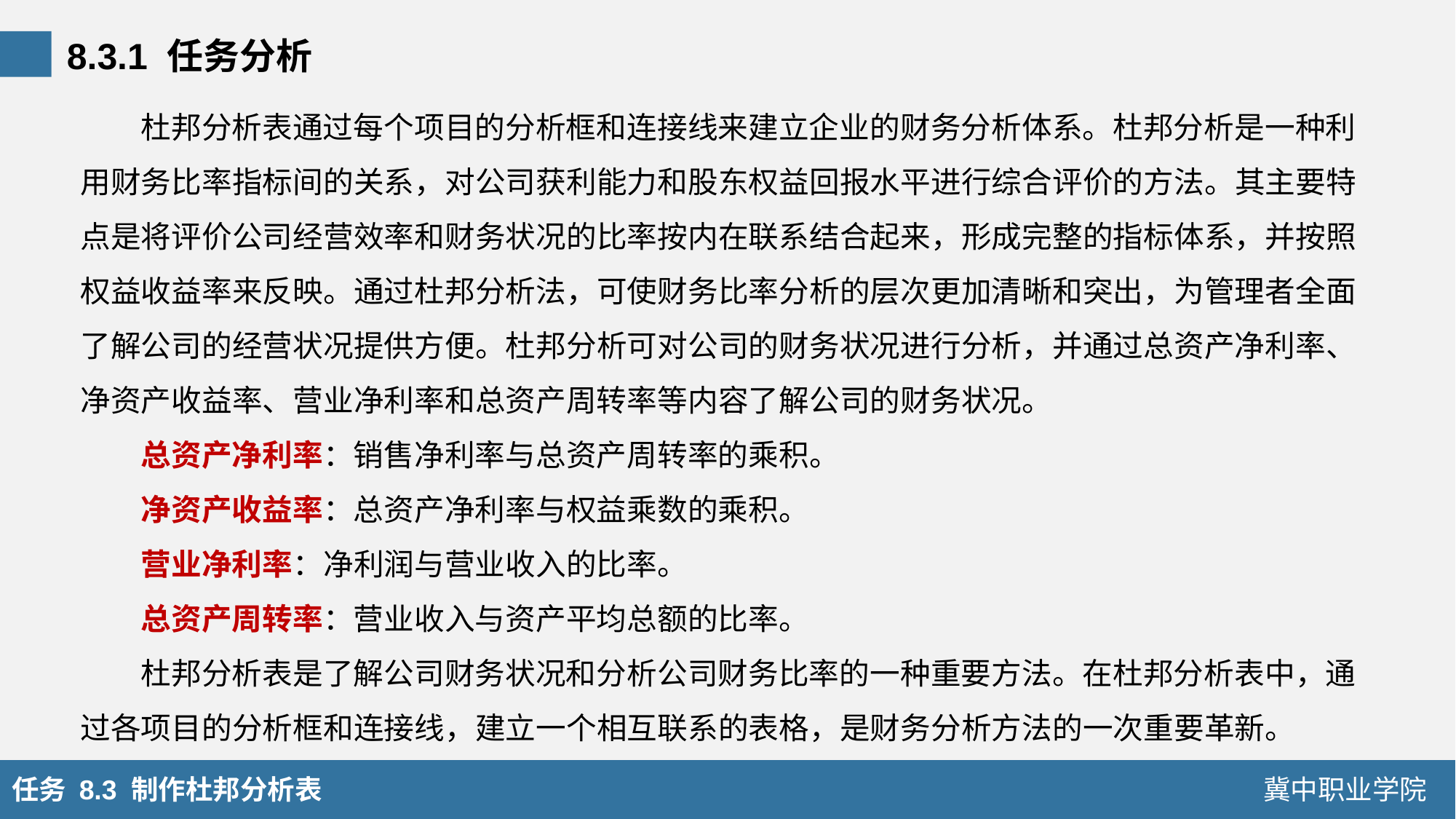

8.3.1 任务分析
杜邦分析表通过每个项目的分析框和连接线来建立企业的财务分析体系。杜邦分析是一种利用财务比率指标间的关系，对公司获利能力和股东权益回报水平进行综合评价的方法。其主要特点是将评价公司经营效率和财务状况的比率按内在联系结合起来，形成完整的指标体系，并按照权益收益率来反映。通过杜邦分析法，可使财务比率分析的层次更加清晰和突出，为管理者全面了解公司的经营状况提供方便。杜邦分析可对公司的财务状况进行分析，并通过总资产净利率、净资产收益率、营业净利率和总资产周转率等内容了解公司的财务状况。
总资产净利率：销售净利率与总资产周转率的乘积。
净资产收益率：总资产净利率与权益乘数的乘积。
营业净利率：净利润与营业收入的比率。
总资产周转率：营业收入与资产平均总额的比率。
杜邦分析表是了解公司财务状况和分析公司财务比率的一种重要方法。在杜邦分析表中，通过各项目的分析框和连接线，建立一个相互联系的表格，是财务分析方法的一次重要革新。

任务 8.3 制作杜邦分析表
冀中职业学院